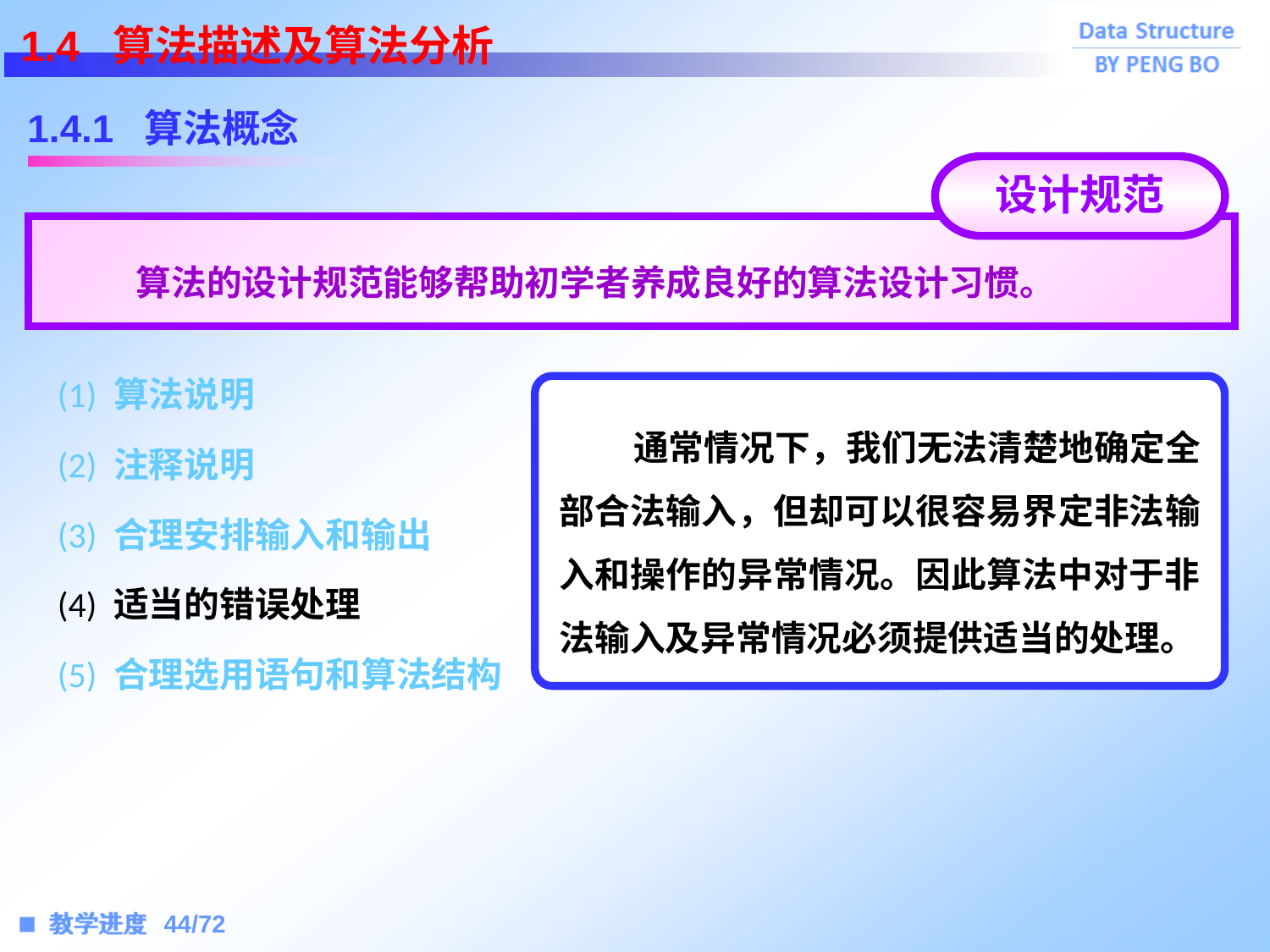

1.4  算法描述及算法分析

1.4.1  算法概念

设计规范

        算法的设计规范能够帮助初学者养成良好的算法设计习惯。
(1) 算法说明

        通常情况下，我们无法清楚地确定全部合法输入，但却可以很容易界定非法输入和操作的异常情况。因此算法中对于非法输入及异常情况必须提供适当的处理。
(2) 注释说明
(3) 合理安排输入和输出
(4) 适当的错误处理
(5) 合理选用语句和算法结构